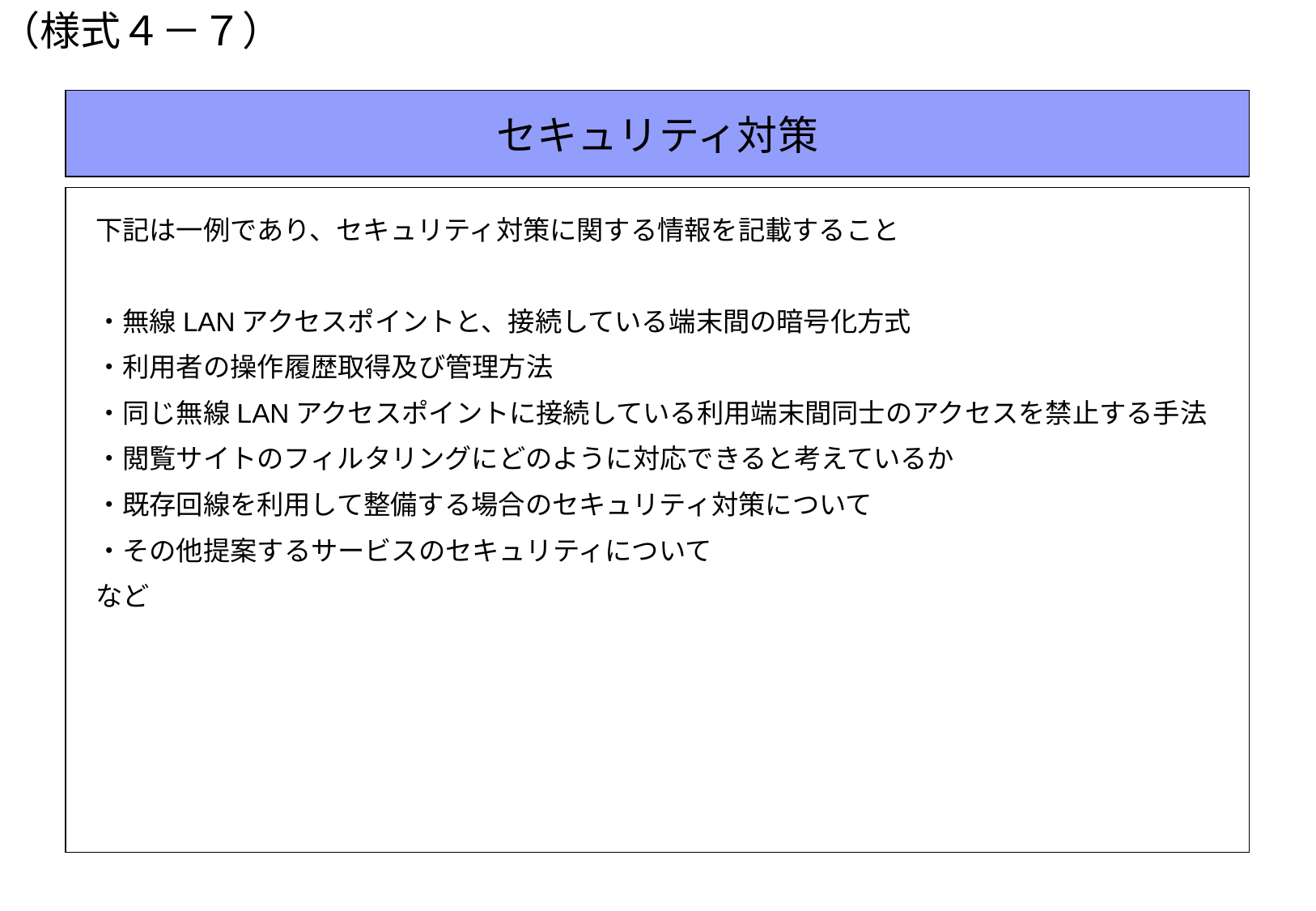

（様式４－７）

セキュリティ対策

下記は一例であり、セキュリティ対策に関する情報を記載すること

・無線LANアクセスポイントと、接続している端末間の暗号化方式
・利用者の操作履歴取得及び管理方法
・同じ無線LANアクセスポイントに接続している利用端末間同士のアクセスを禁止する手法
・閲覧サイトのフィルタリングにどのように対応できると考えているか
・既存回線を利用して整備する場合のセキュリティ対策について
・その他提案するサービスのセキュリティについて
など